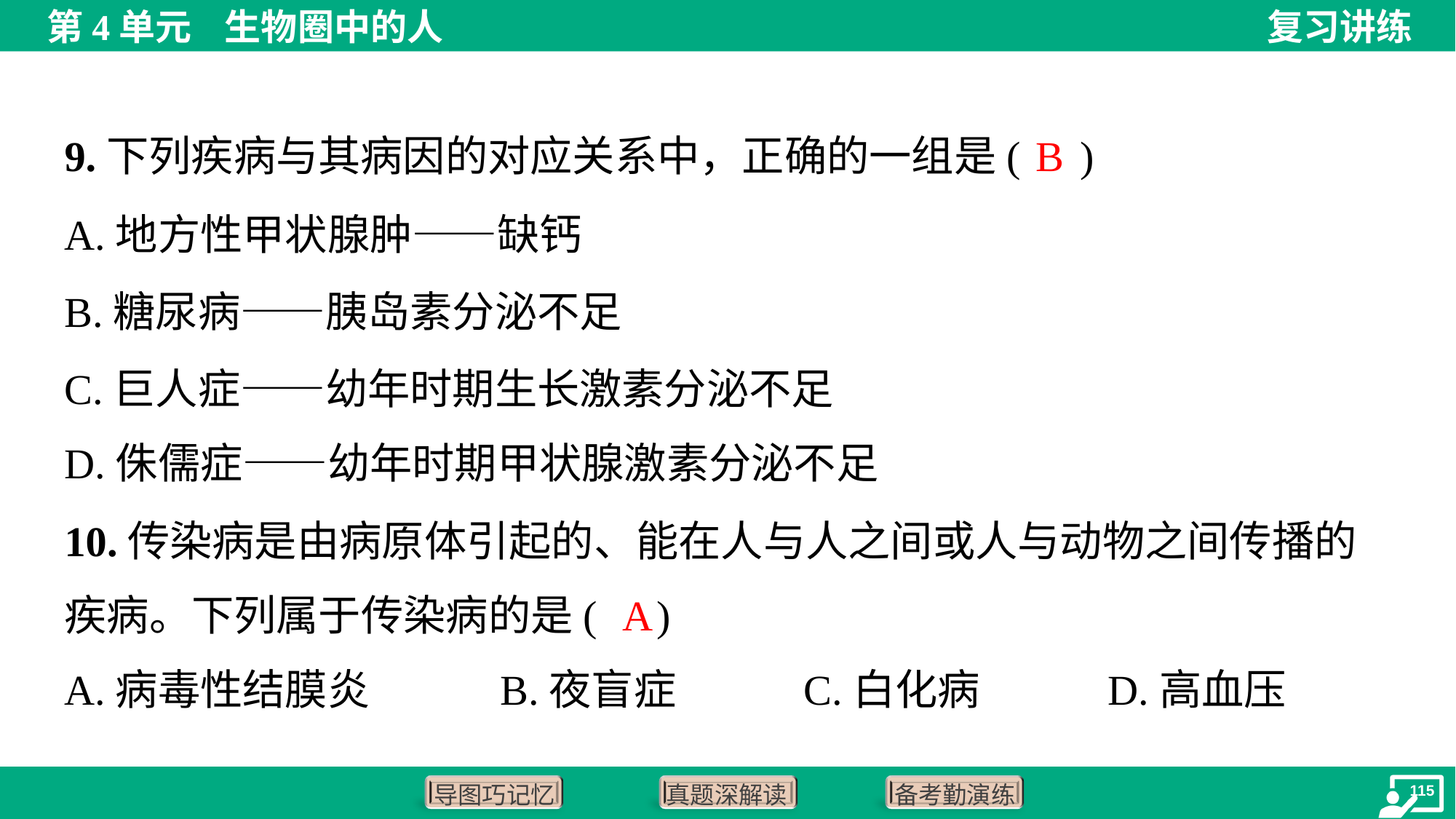

B
9.下列疾病与其病因的对应关系中，正确的一组是(     )
A.地方性甲状腺肿——缺钙
B.糖尿病——胰岛素分泌不足
C.巨人症——幼年时期生长激素分泌不足
D.侏儒症——幼年时期甲状腺激素分泌不足
10.传染病是由病原体引起的、能在人与人之间或人与动物之间传播的
疾病。下列属于传染病的是(     )
A
A.病毒性结膜炎	B.夜盲症	C.白化病	D.高血压